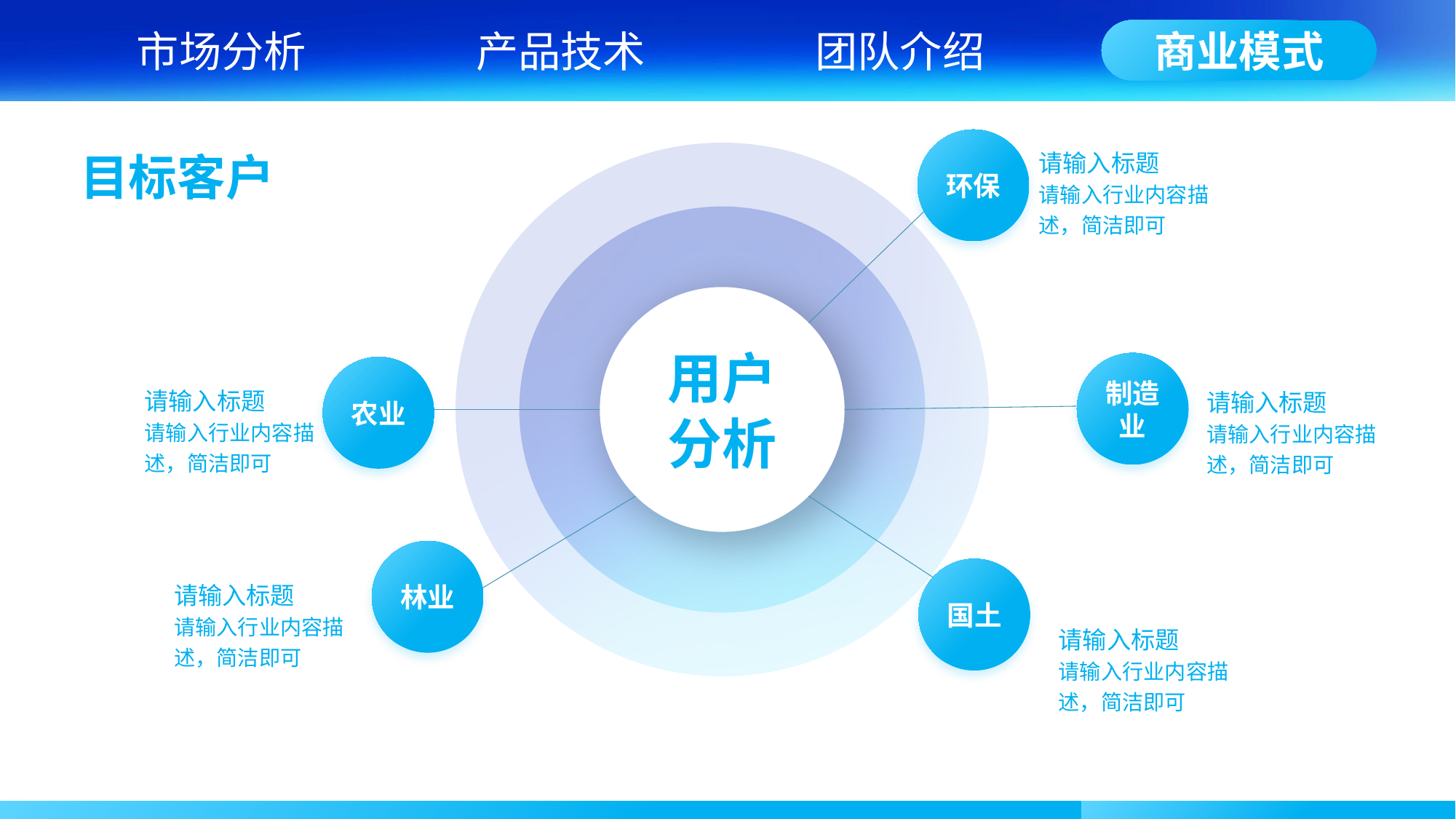

市场分析
产品技术
团队介绍
商业模式
环保
请输入标题
请输入行业内容描述，简洁即可
目标客户

用户分析
制造业
农业
请输入标题
请输入行业内容描述，简洁即可
请输入标题
请输入行业内容描述，简洁即可

林业
国土
请输入标题
请输入行业内容描述，简洁即可

请输入标题
请输入行业内容描述，简洁即可